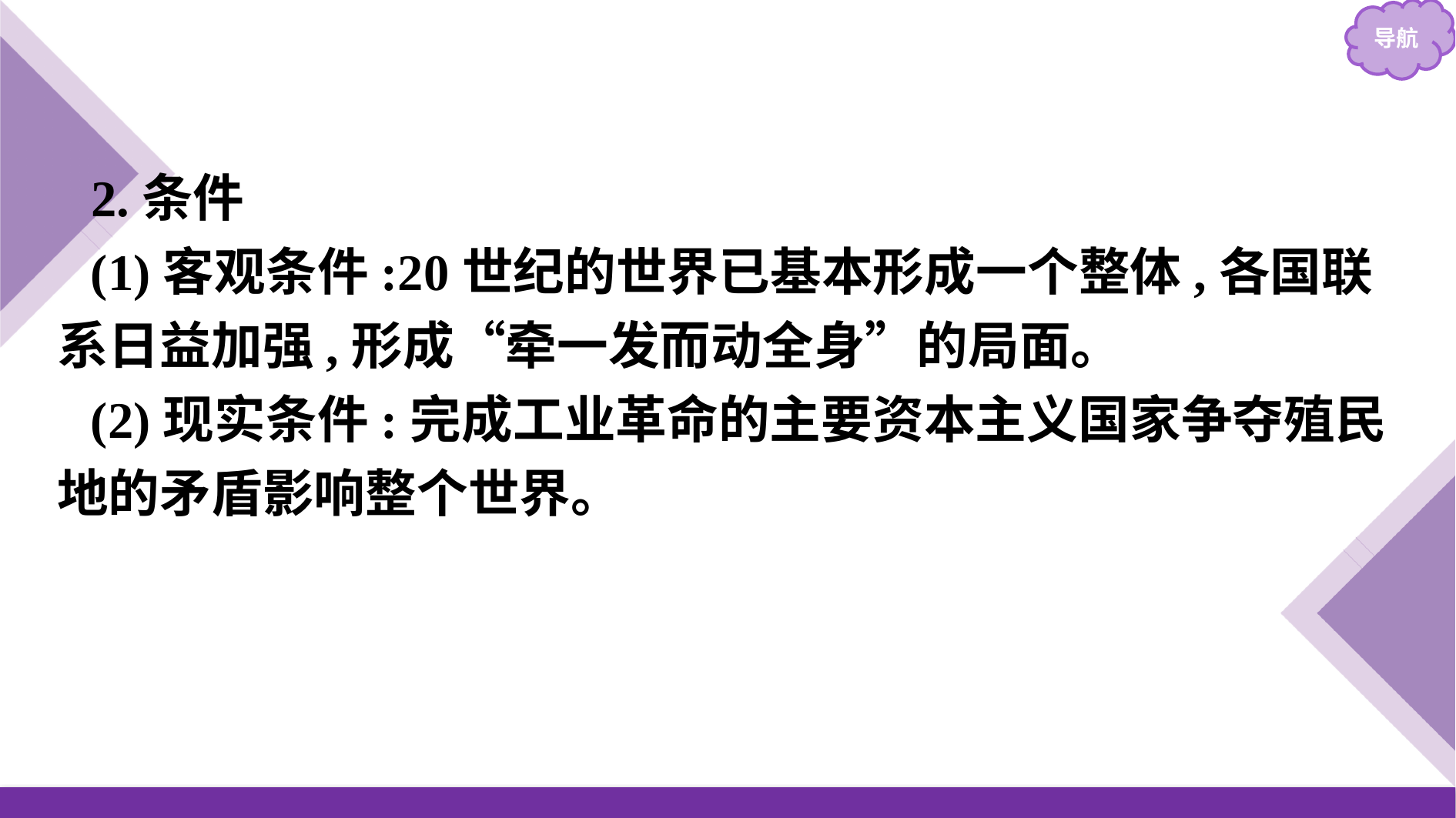

2.条件
(1)客观条件:20世纪的世界已基本形成一个整体,各国联系日益加强,形成“牵一发而动全身”的局面。
(2)现实条件:完成工业革命的主要资本主义国家争夺殖民地的矛盾影响整个世界。